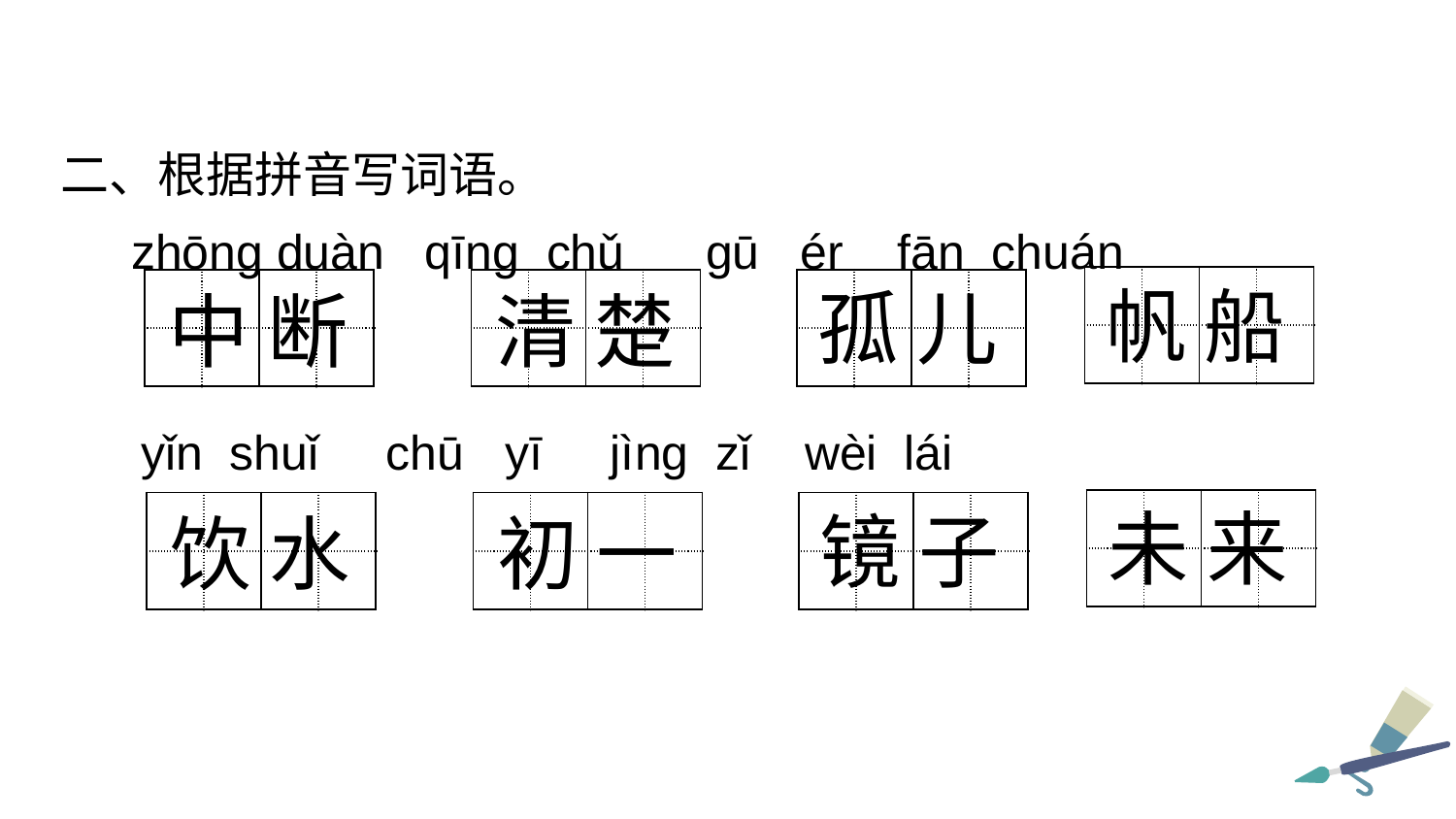

二、根据拼音写词语。

 zhōng duàn   qīng  chǔ      gū   ér    fān  chuán
|  |  |  |  |
| --- | --- | --- | --- |
|  |  |  |  |
帆 船
|  |  |  |  |
| --- | --- | --- | --- |
|  |  |  |  |
|  |  |  |  |
| --- | --- | --- | --- |
|  |  |  |  |
|  |  |  |  |
| --- | --- | --- | --- |
|  |  |  |  |
孤 儿
中 断
清 楚
yǐn  shuǐ     chū   yī     jìng  zǐ    wèi  lái
|  |  |  |  |
| --- | --- | --- | --- |
|  |  |  |  |
未 来
|  |  |  |  |
| --- | --- | --- | --- |
|  |  |  |  |
|  |  |  |  |
| --- | --- | --- | --- |
|  |  |  |  |
|  |  |  |  |
| --- | --- | --- | --- |
|  |  |  |  |
镜 子
饮 水
初 一